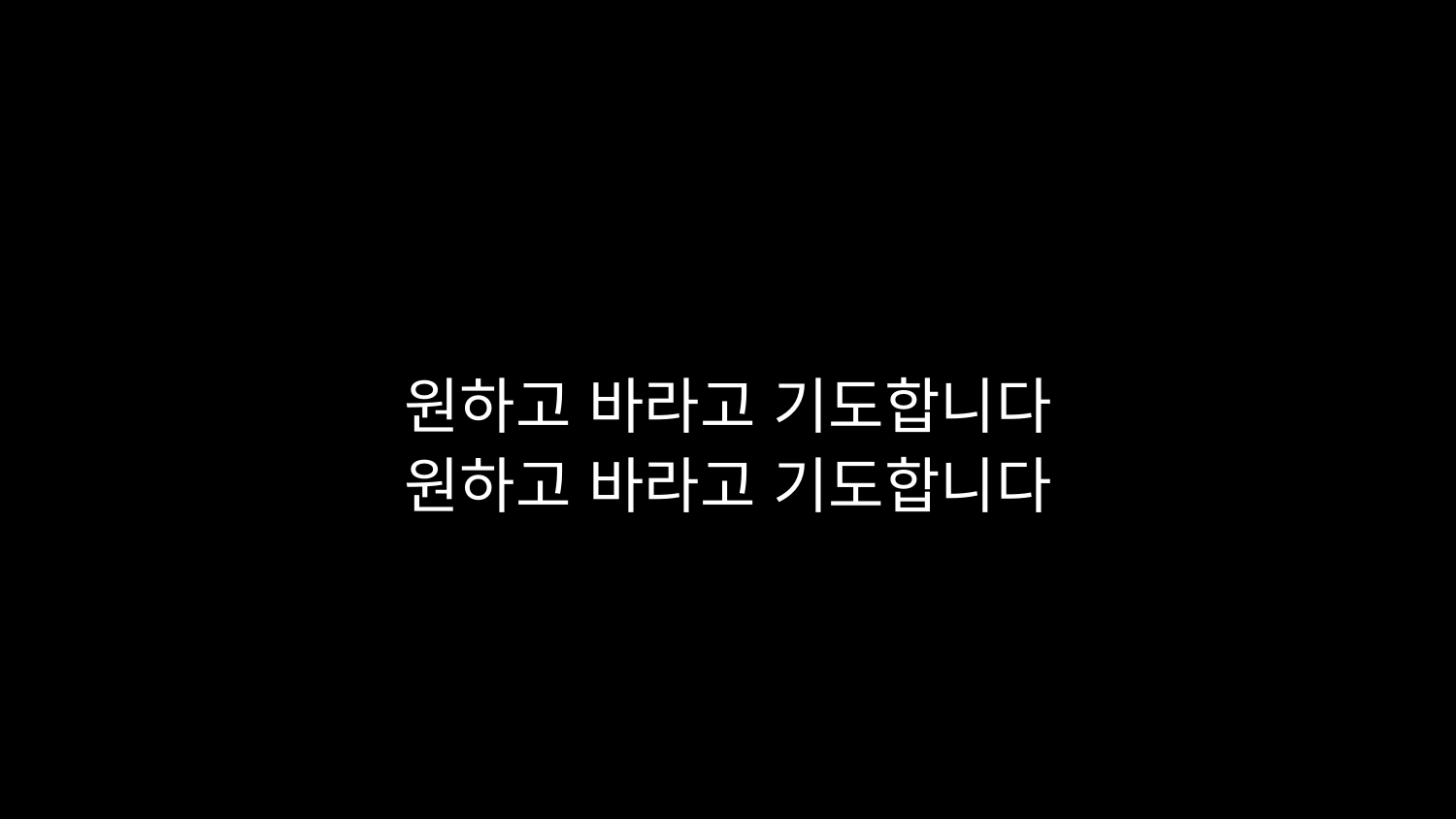

# 원하고 바라고 기도합니다 원하고 바라고 기도합니다